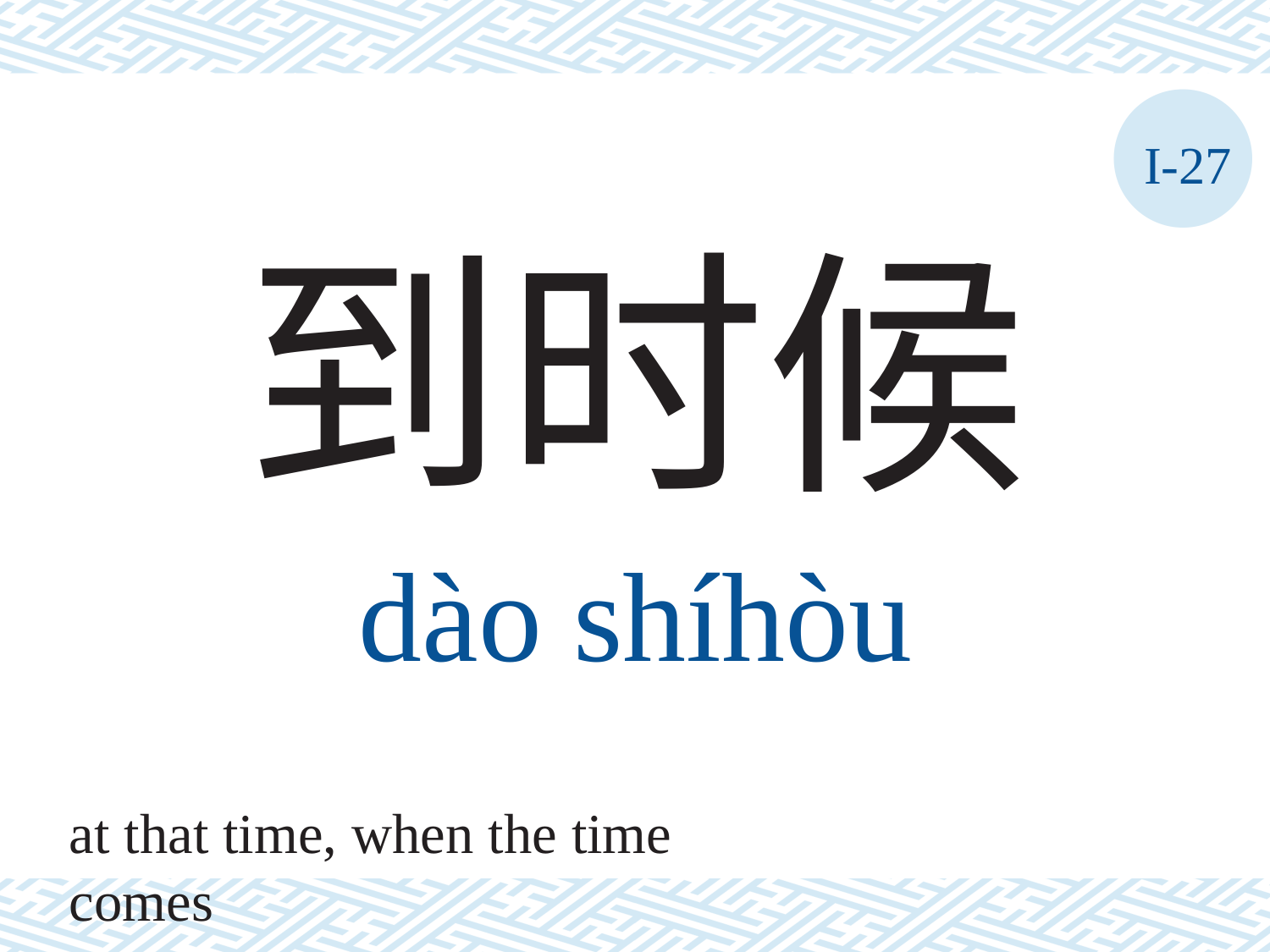

I-27
到时候
dào	shíhòu
at that time, when the time comes